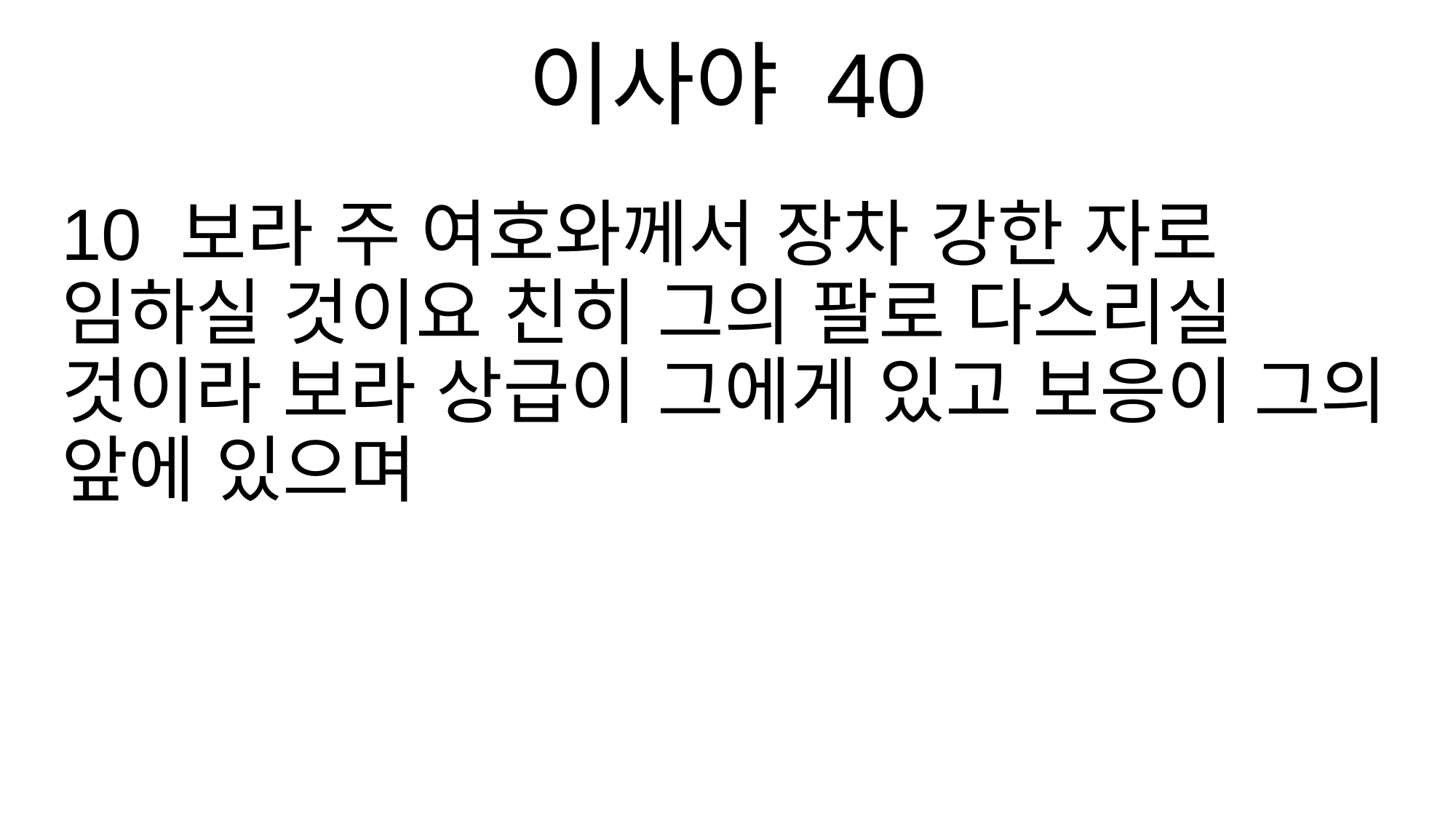

이사야 40
10 보라 주 여호와께서 장차 강한 자로 임하실 것이요 친히 그의 팔로 다스리실 것이라 보라 상급이 그에게 있고 보응이 그의 앞에 있으며